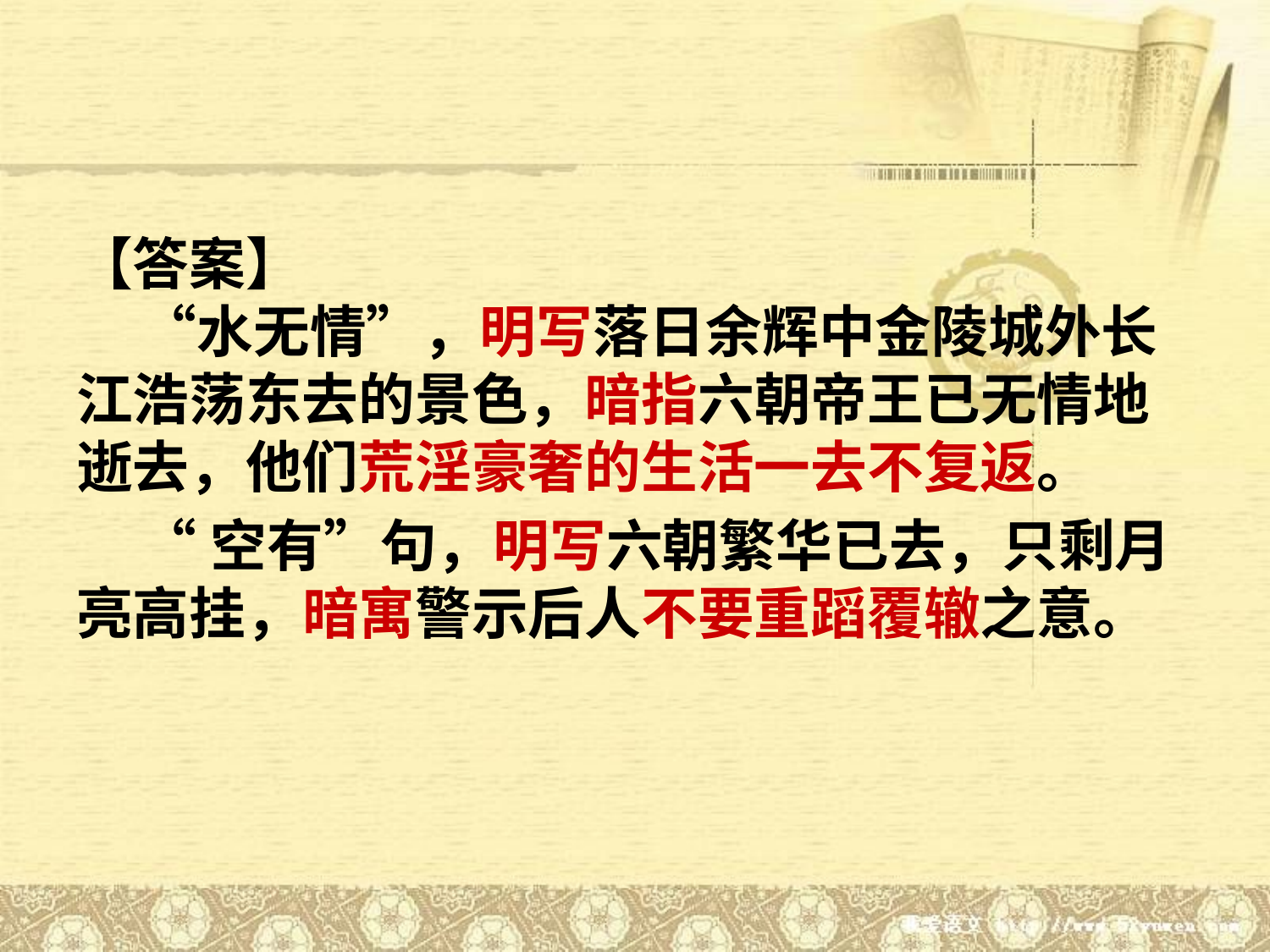

【答案】
     “水无情”，明写落日余辉中金陵城外长江浩荡东去的景色，暗指六朝帝王已无情地逝去，他们荒淫豪奢的生活一去不复返。
     “空有”句，明写六朝繁华已去，只剩月亮高挂，暗寓警示后人不要重蹈覆辙之意。